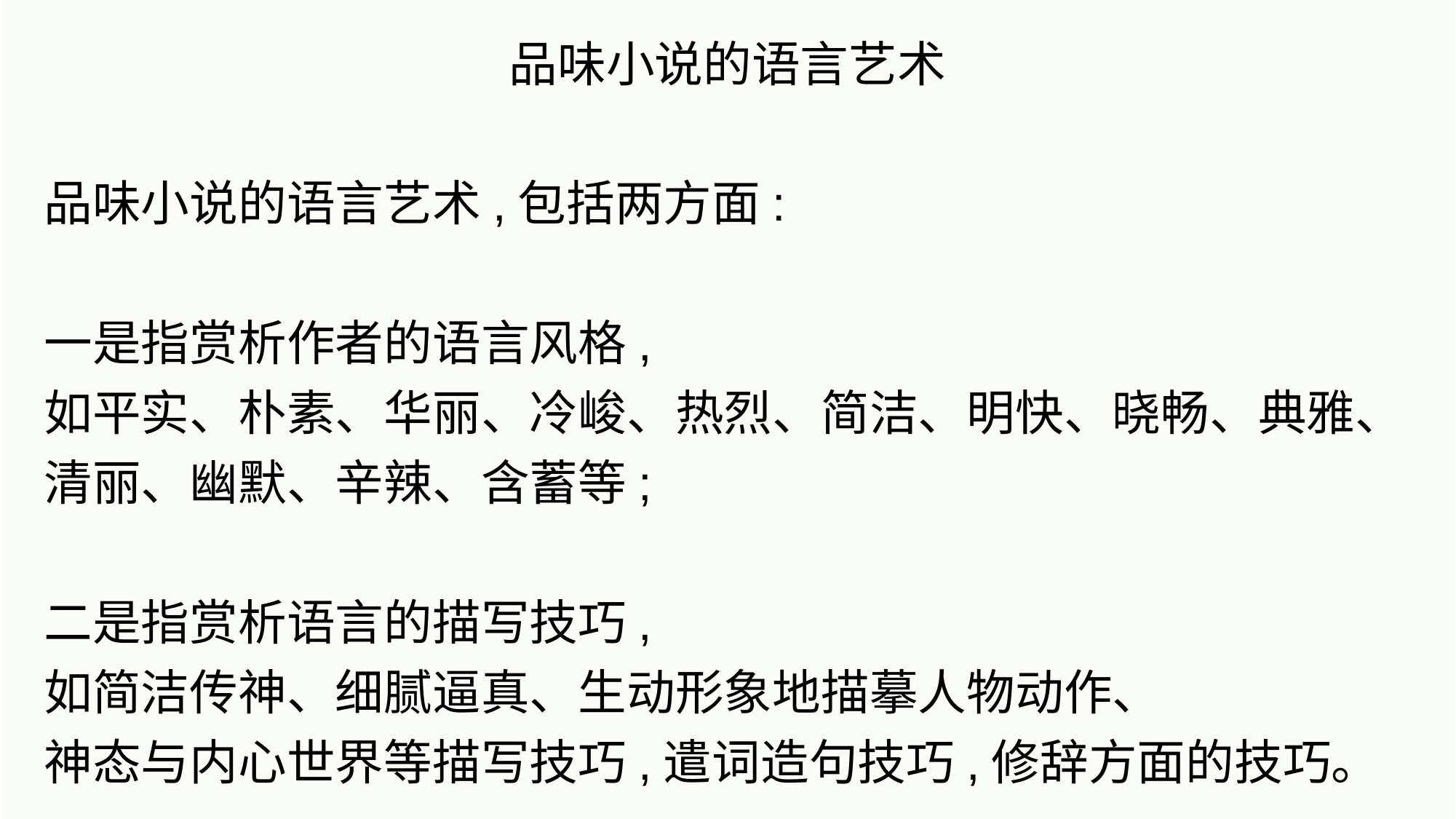

品味小说的语言艺术

品味小说的语言艺术,包括两方面:

一是指赏析作者的语言风格,
如平实、朴素、华丽、冷峻、热烈、简洁、明快、晓畅、典雅、
清丽、幽默、辛辣、含蓄等;

二是指赏析语言的描写技巧,
如简洁传神、细腻逼真、生动形象地描摹人物动作、
神态与内心世界等描写技巧,遣词造句技巧,修辞方面的技巧。